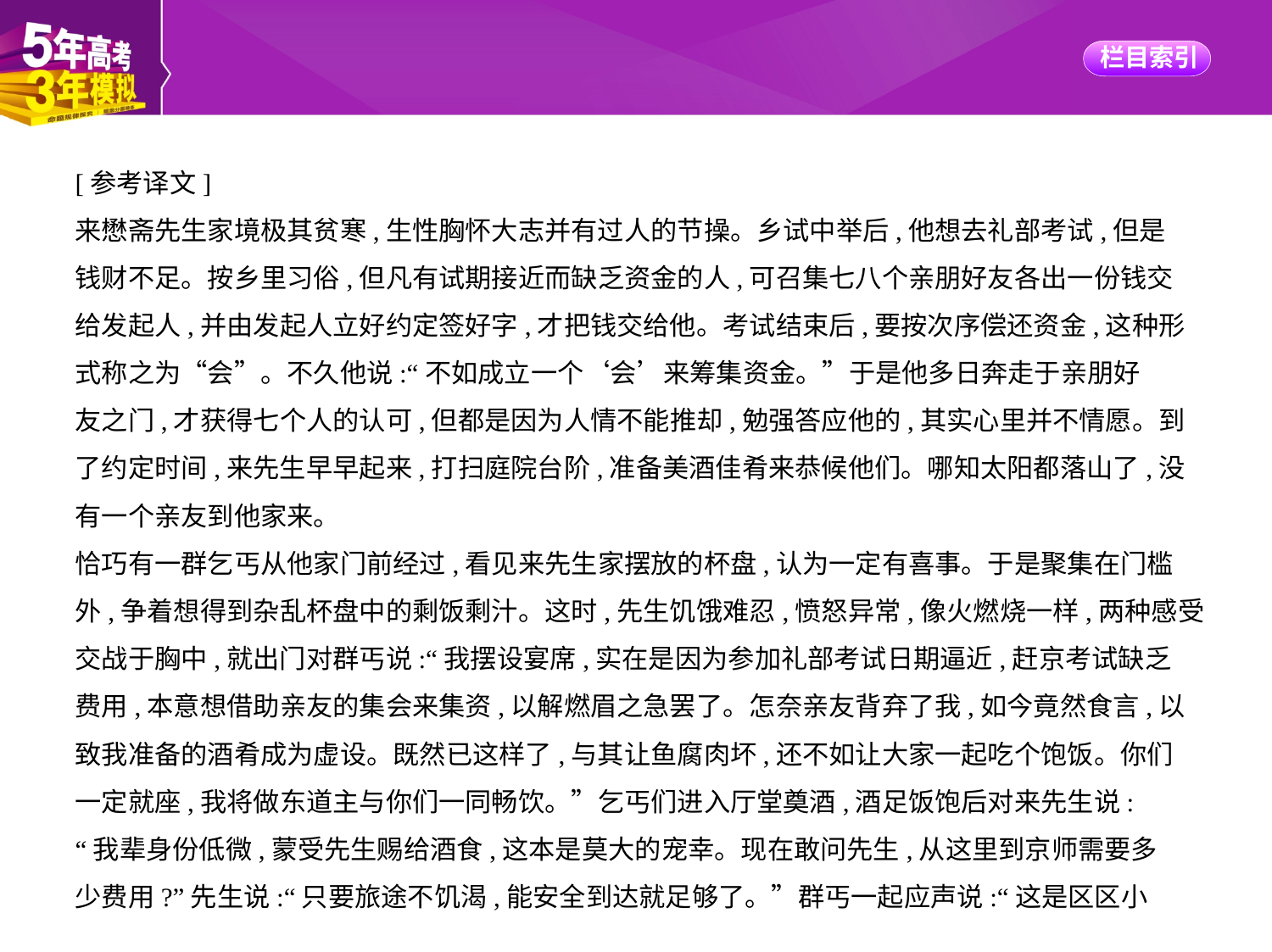

[参考译文]
来懋斋先生家境极其贫寒,生性胸怀大志并有过人的节操。乡试中举后,他想去礼部考试,但是
钱财不足。按乡里习俗,但凡有试期接近而缺乏资金的人,可召集七八个亲朋好友各出一份钱交
给发起人,并由发起人立好约定签好字,才把钱交给他。考试结束后,要按次序偿还资金,这种形
式称之为“会”。不久他说:“不如成立一个‘会’来筹集资金。”于是他多日奔走于亲朋好
友之门,才获得七个人的认可,但都是因为人情不能推却,勉强答应他的,其实心里并不情愿。到
了约定时间,来先生早早起来,打扫庭院台阶,准备美酒佳肴来恭候他们。哪知太阳都落山了,没
有一个亲友到他家来。
恰巧有一群乞丐从他家门前经过,看见来先生家摆放的杯盘,认为一定有喜事。于是聚集在门槛
外,争着想得到杂乱杯盘中的剩饭剩汁。这时,先生饥饿难忍,愤怒异常,像火燃烧一样,两种感受
交战于胸中,就出门对群丐说:“我摆设宴席,实在是因为参加礼部考试日期逼近,赶京考试缺乏
费用,本意想借助亲友的集会来集资,以解燃眉之急罢了。怎奈亲友背弃了我,如今竟然食言,以
致我准备的酒肴成为虚设。既然已这样了,与其让鱼腐肉坏,还不如让大家一起吃个饱饭。你们
一定就座,我将做东道主与你们一同畅饮。”乞丐们进入厅堂奠酒,酒足饭饱后对来先生说:
“我辈身份低微,蒙受先生赐给酒食,这本是莫大的宠幸。现在敢问先生,从这里到京师需要多
少费用?”先生说:“只要旅途不饥渴,能安全到达就足够了。”群丐一起应声说:“这是区区小